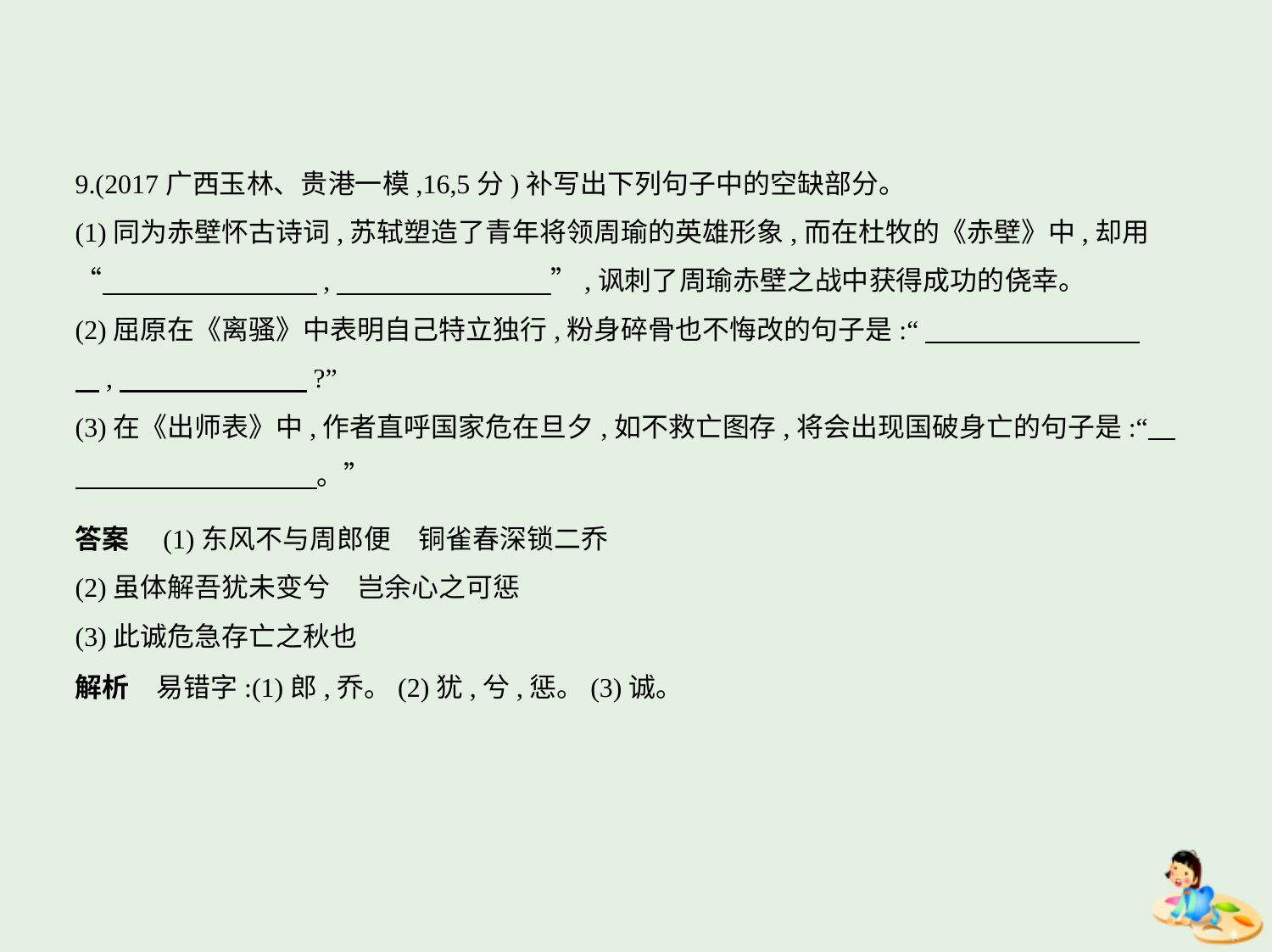

9.(2017广西玉林、贵港一模,16,5分)补写出下列句子中的空缺部分。
(1)同为赤壁怀古诗词,苏轼塑造了青年将领周瑜的英雄形象,而在杜牧的《赤壁》中,却用
“　　　　　　　    ,　　　　　　　    ”,讽刺了周瑜赤壁之战中获得成功的侥幸。
(2)屈原在《离骚》中表明自己特立独行,粉身碎骨也不悔改的句子是:“　　　　　　　    
    ,　　　　　　    ?”
(3)在《出师表》中,作者直呼国家危在旦夕,如不救亡图存,将会出现国破身亡的句子是:“    
　　　　　　　　    。”
答案　(1)东风不与周郎便　铜雀春深锁二乔
(2)虽体解吾犹未变兮　岂余心之可惩
(3)此诚危急存亡之秋也
解析　易错字:(1)郎,乔。(2)犹,兮,惩。(3)诚。